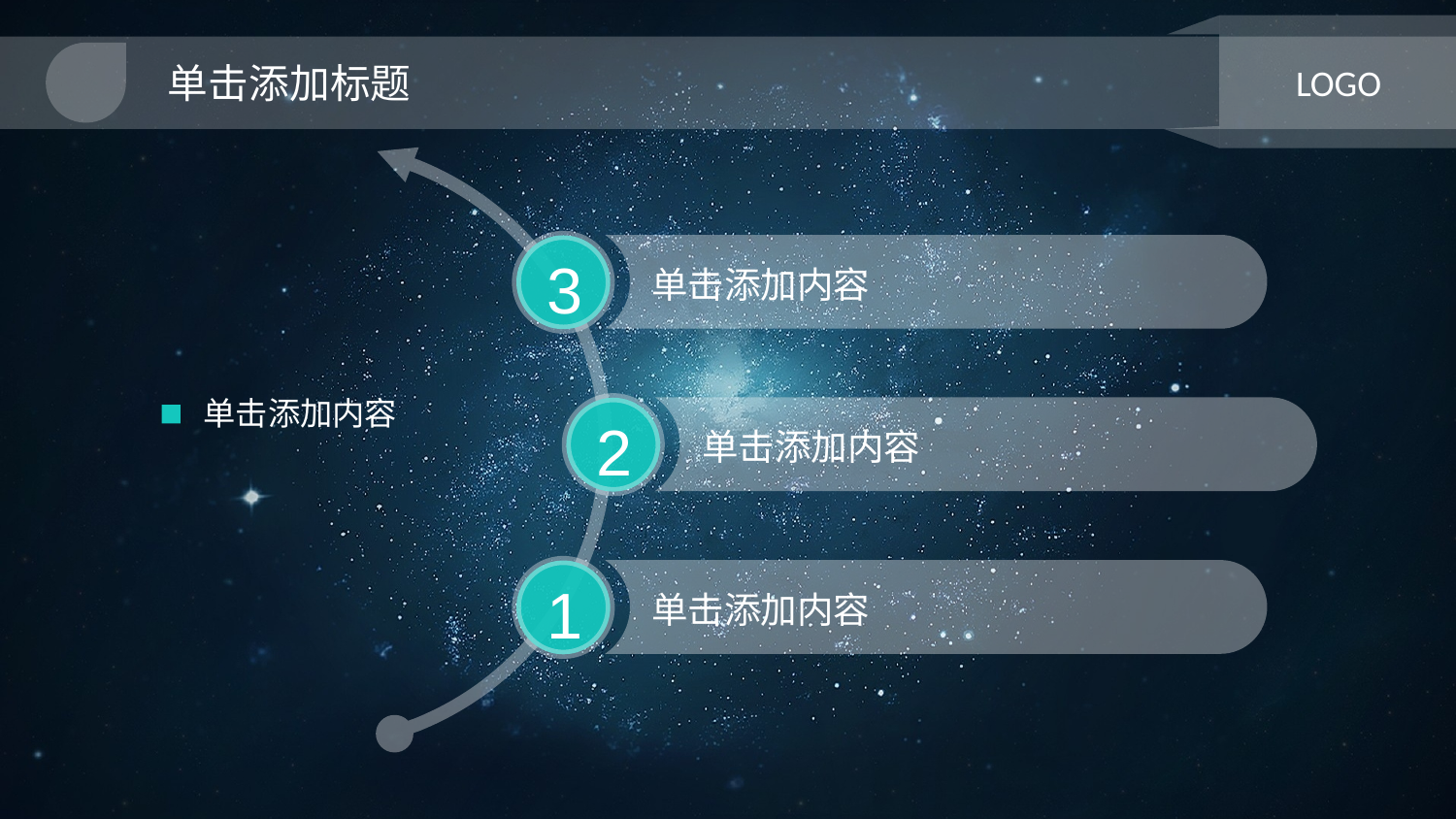

单击添加标题
LOGO

3
单击添加内容

单击添加内容

2

单击添加内容

1
单击添加内容